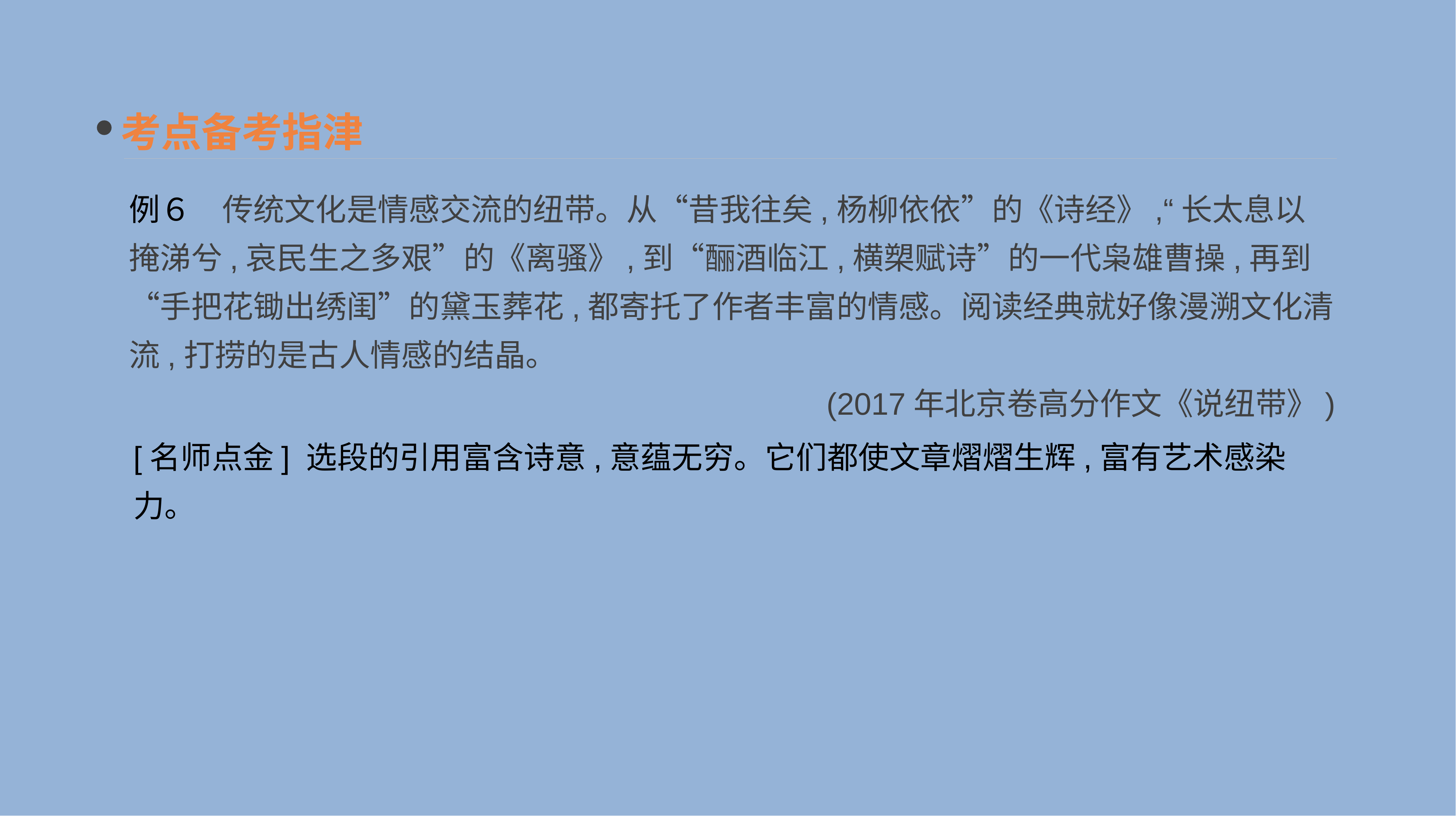

考点备考指津

例６　传统文化是情感交流的纽带。从“昔我往矣,杨柳依依”的《诗经》,“长太息以掩涕兮,哀民生之多艰”的《离骚》,到“酾酒临江,横槊赋诗”的一代枭雄曹操,再到“手把花锄出绣闺”的黛玉葬花,都寄托了作者丰富的情感。阅读经典就好像漫溯文化清流,打捞的是古人情感的结晶。
(2017年北京卷高分作文《说纽带》)

[名师点金] 选段的引用富含诗意,意蕴无穷。它们都使文章熠熠生辉,富有艺术感染力。